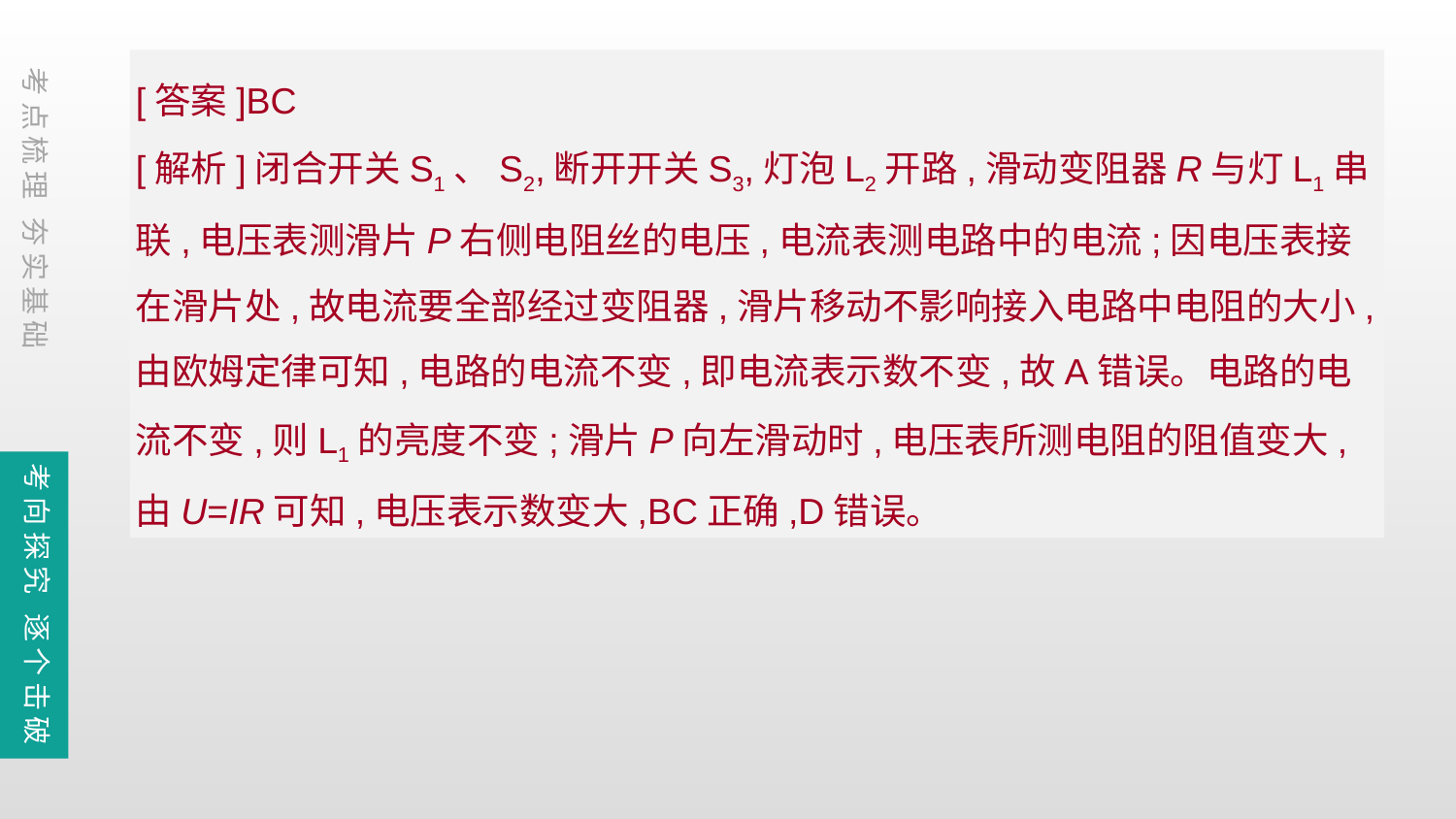

[答案]BC
[解析]闭合开关S1、S2,断开开关S3,灯泡L2开路,滑动变阻器R与灯L1串联,电压表测滑片P右侧电阻丝的电压,电流表测电路中的电流;因电压表接在滑片处,故电流要全部经过变阻器,滑片移动不影响接入电路中电阻的大小,由欧姆定律可知,电路的电流不变,即电流表示数不变,故A错误。电路的电流不变,则L1的亮度不变;滑片P向左滑动时,电压表所测电阻的阻值变大,由U=IR可知,电压表示数变大,BC正确,D错误。
考点梳理 夯实基础

考向探究 逐个击破